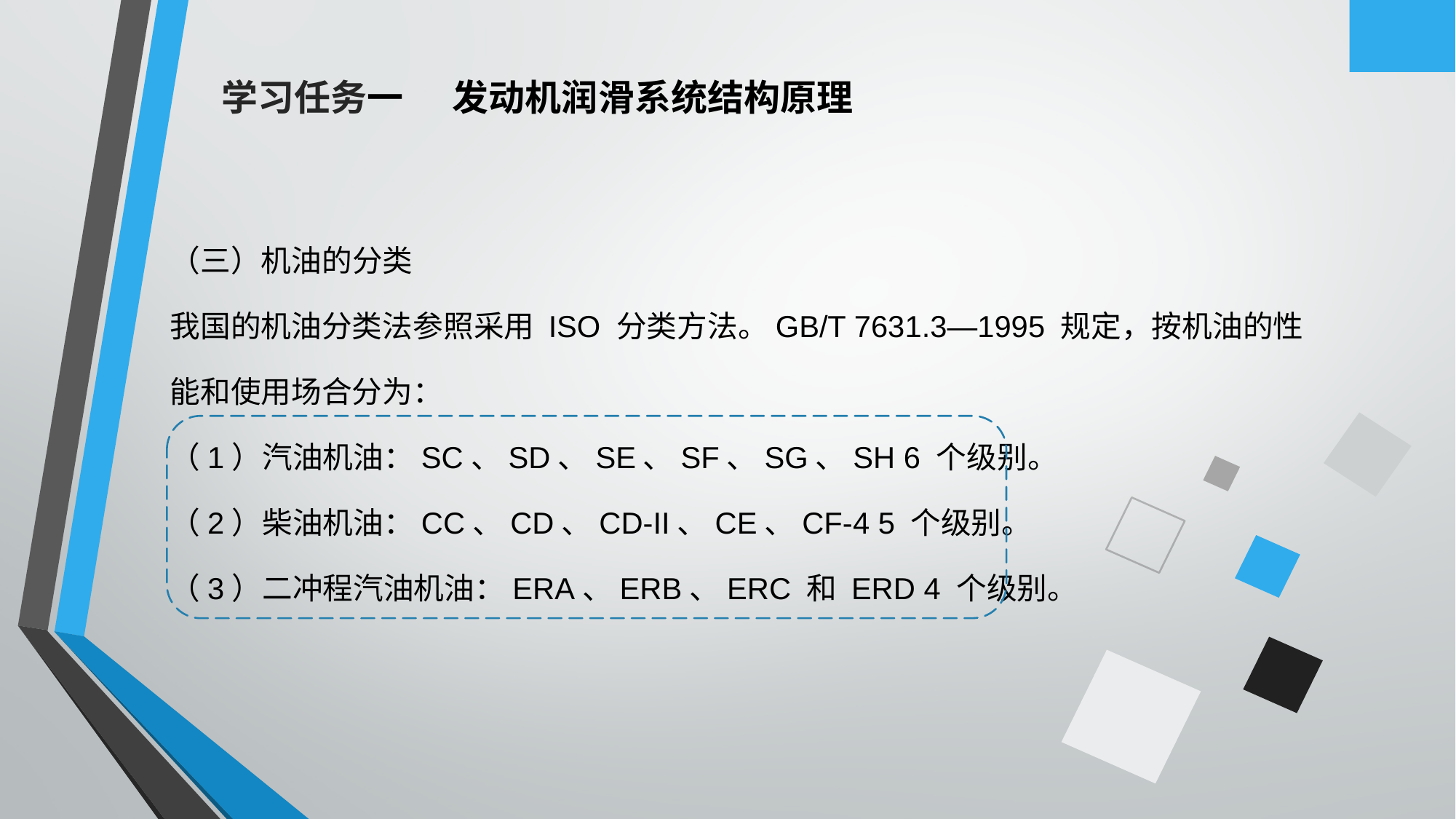

学习任务一      发动机润滑系统结构原理

（三）机油的分类
我国的机油分类法参照采用 ISO 分类方法。GB/T 7631.3—1995 规定，按机油的性
能和使用场合分为：
（1）汽油机油：SC、SD、SE、SF、SG、SH 6 个级别。
（2）柴油机油：CC、CD、CD-II、CE、CF-4 5 个级别。
（3）二冲程汽油机油：ERA、ERB、ERC 和 ERD 4 个级别。